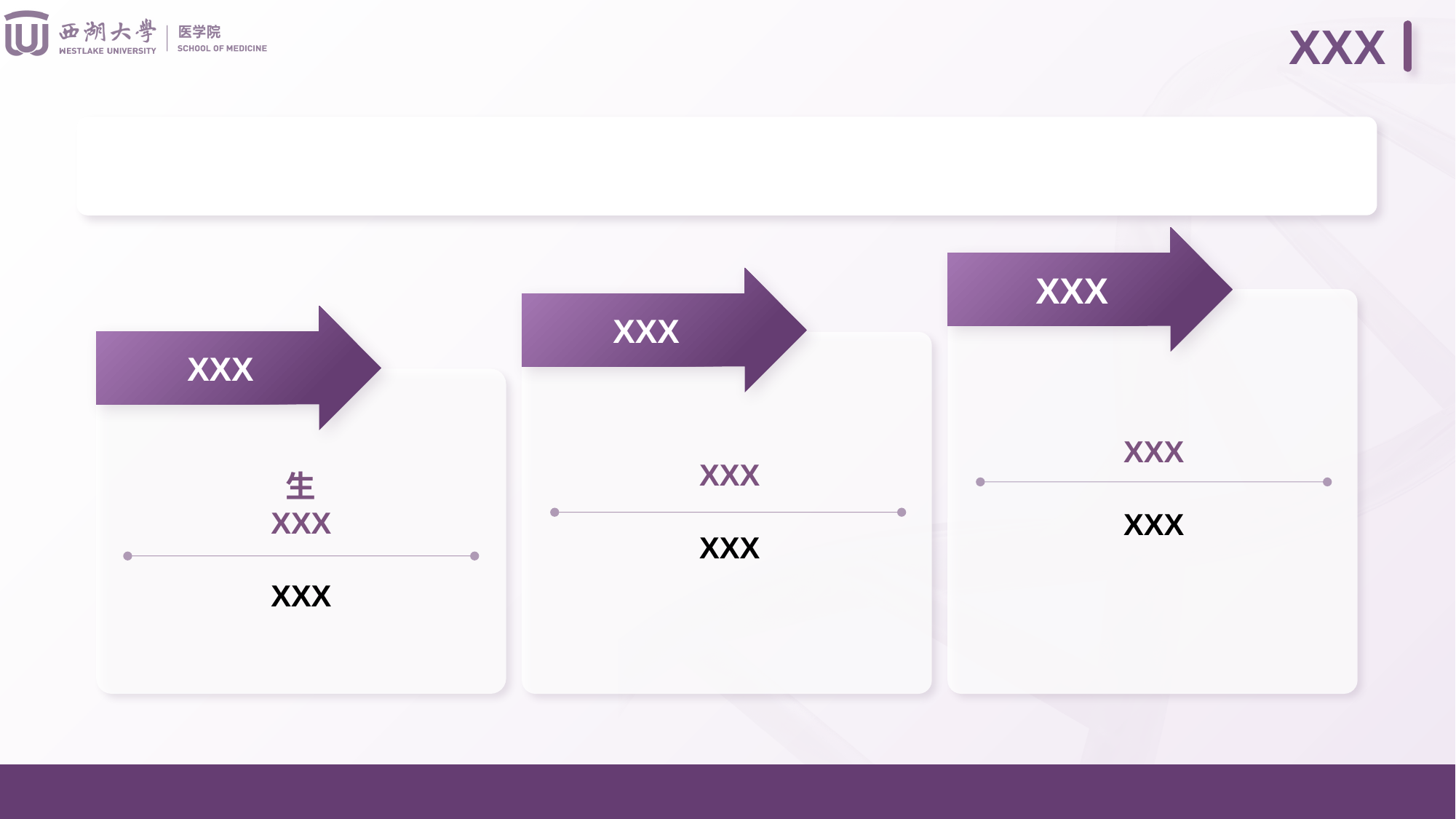

XXX

XXX

XXX

XXX

生
XXX

XXX
XXX

XXX
XXX

XXX